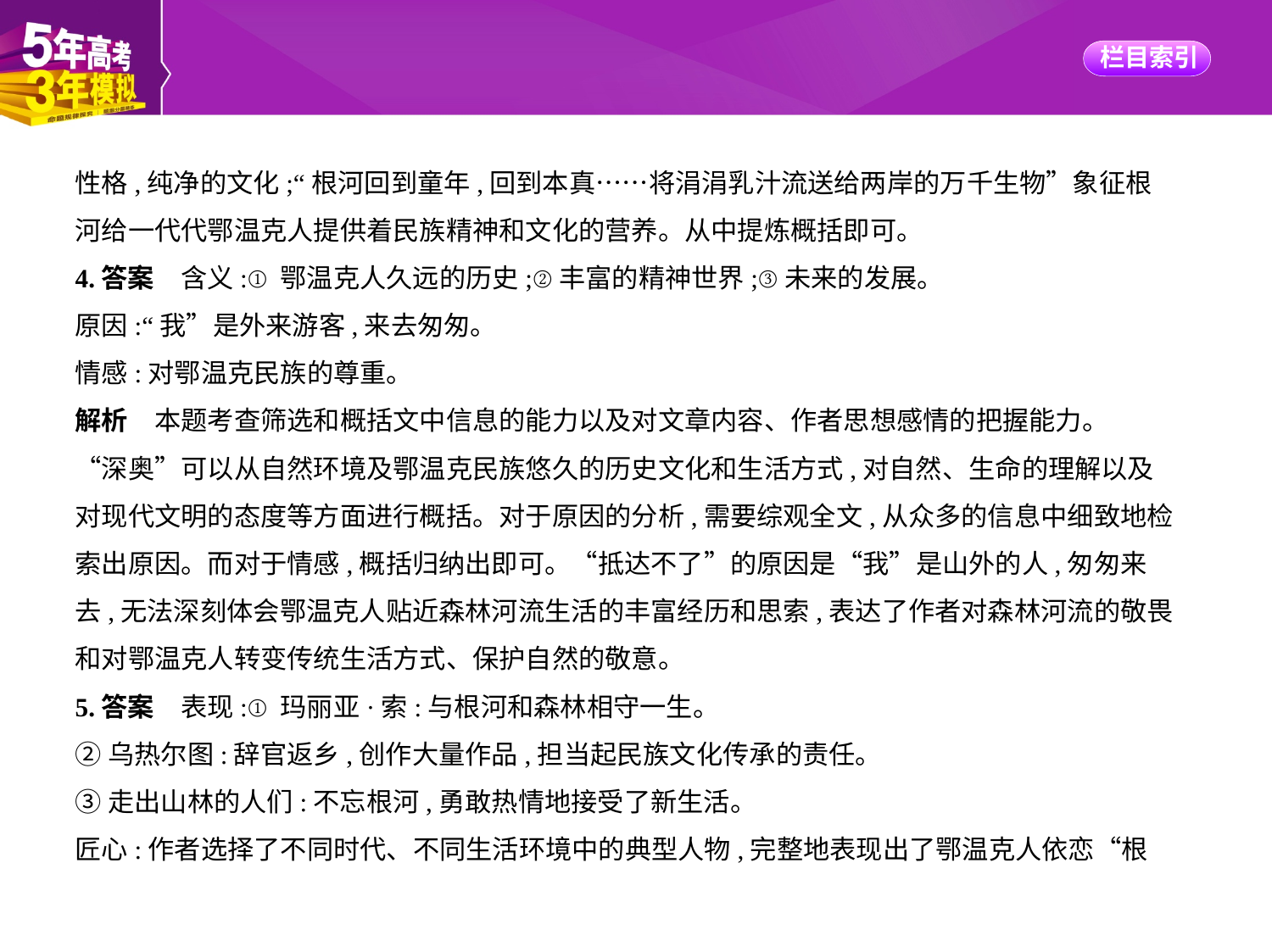

性格,纯净的文化;“根河回到童年,回到本真……将涓涓乳汁流送给两岸的万千生物”象征根
河给一代代鄂温克人提供着民族精神和文化的营养。从中提炼概括即可。
4.答案　含义:①鄂温克人久远的历史;②丰富的精神世界;③未来的发展。
原因:“我”是外来游客,来去匆匆。
情感:对鄂温克民族的尊重。
解析　本题考查筛选和概括文中信息的能力以及对文章内容、作者思想感情的把握能力。
“深奥”可以从自然环境及鄂温克民族悠久的历史文化和生活方式,对自然、生命的理解以及
对现代文明的态度等方面进行概括。对于原因的分析,需要综观全文,从众多的信息中细致地检
索出原因。而对于情感,概括归纳出即可。“抵达不了”的原因是“我”是山外的人,匆匆来
去,无法深刻体会鄂温克人贴近森林河流生活的丰富经历和思索,表达了作者对森林河流的敬畏
和对鄂温克人转变传统生活方式、保护自然的敬意。
5.答案　表现:①玛丽亚·索:与根河和森林相守一生。
②乌热尔图:辞官返乡,创作大量作品,担当起民族文化传承的责任。
③走出山林的人们:不忘根河,勇敢热情地接受了新生活。
匠心:作者选择了不同时代、不同生活环境中的典型人物,完整地表现出了鄂温克人依恋“根